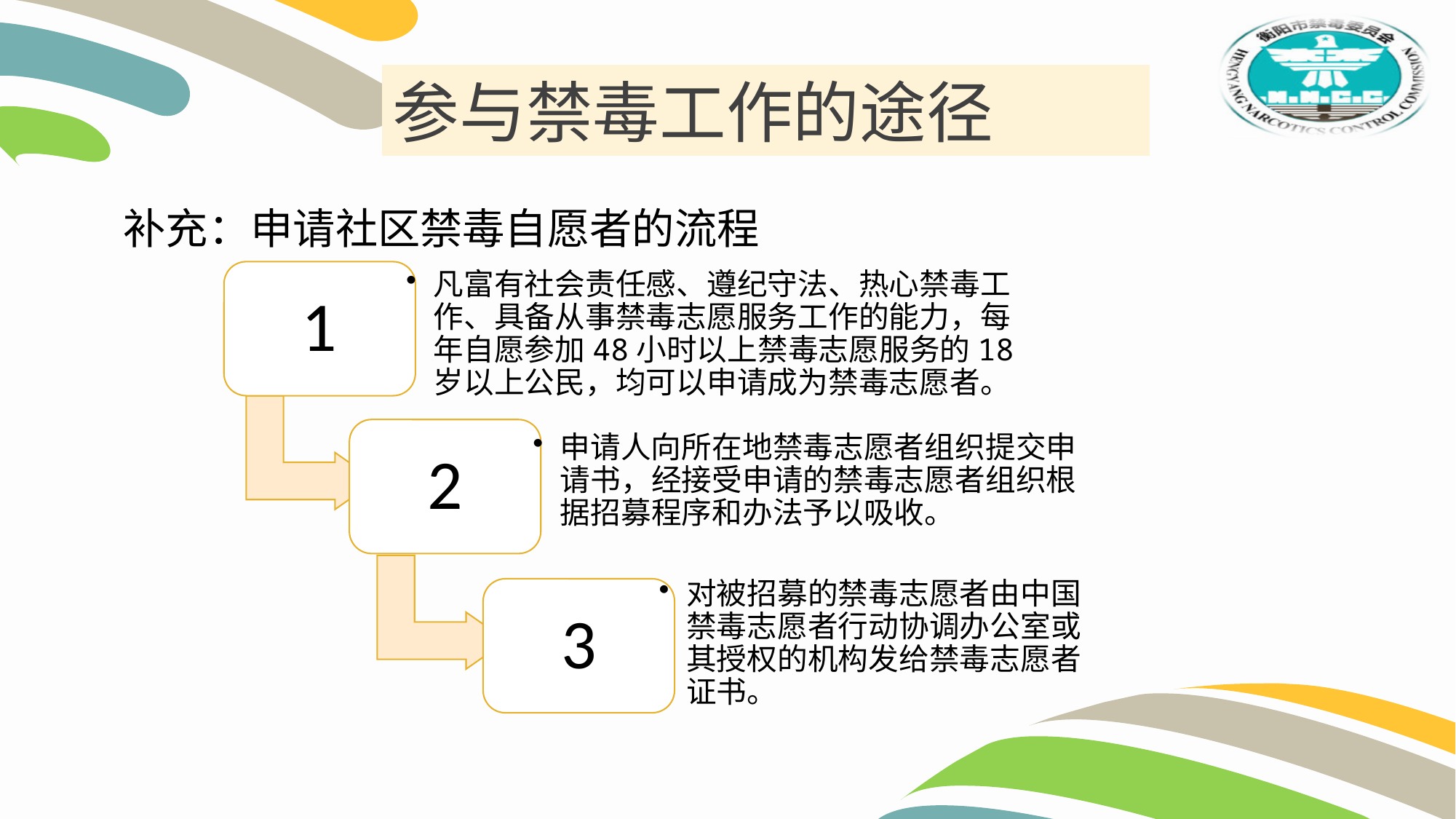

参与禁毒工作的途径
补充：申请社区禁毒自愿者的流程
1
凡富有社会责任感、遵纪守法、热心禁毒工作、具备从事禁毒志愿服务工作的能力，每年自愿参加48小时以上禁毒志愿服务的18岁以上公民，均可以申请成为禁毒志愿者。
2
申请人向所在地禁毒志愿者组织提交申请书，经接受申请的禁毒志愿者组织根据招募程序和办法予以吸收。
3
对被招募的禁毒志愿者由中国禁毒志愿者行动协调办公室或其授权的机构发给禁毒志愿者证书。